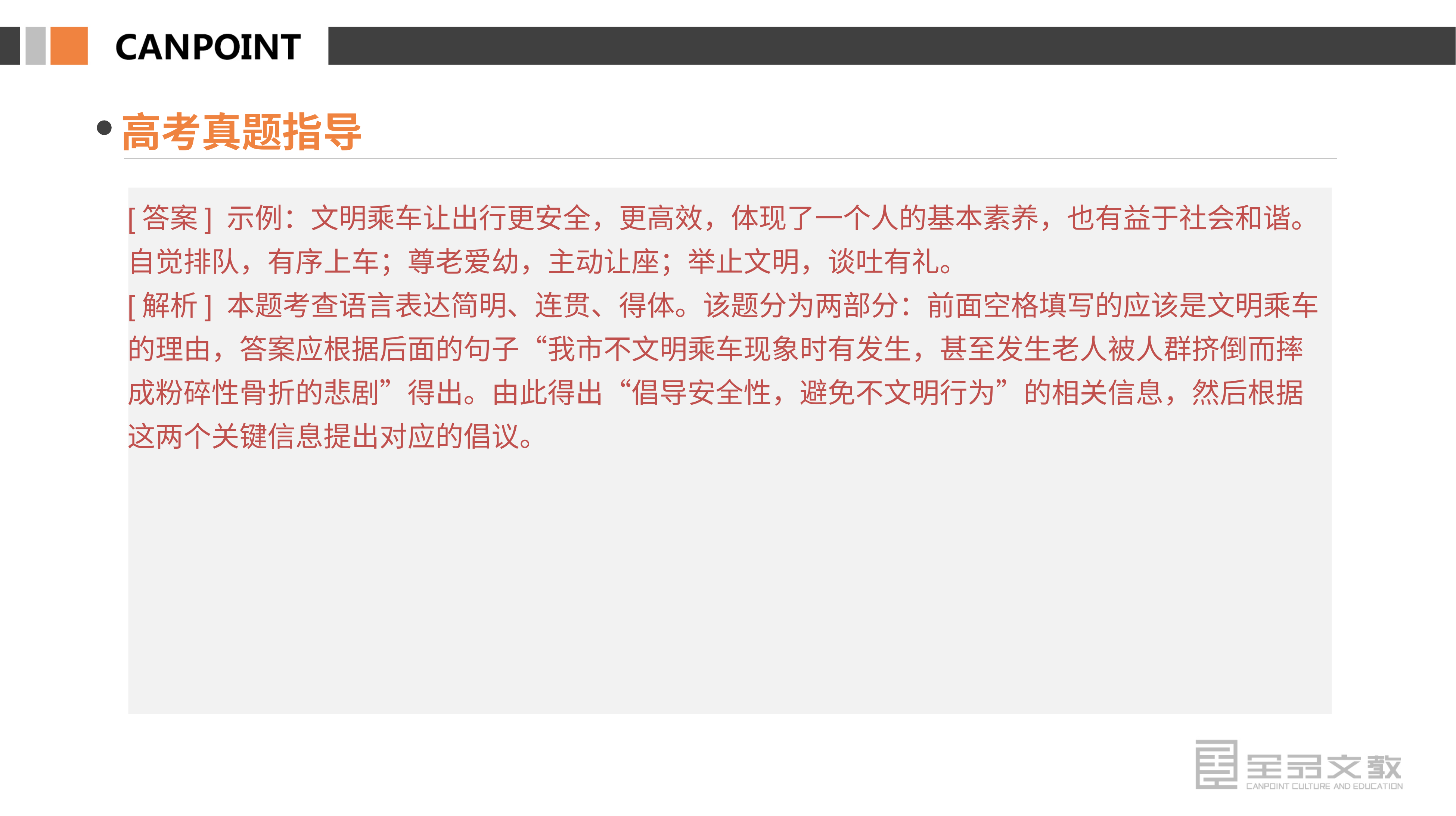

高考真题指导

[答案] 示例：文明乘车让出行更安全，更高效，体现了一个人的基本素养，也有益于社会和谐。
自觉排队，有序上车；尊老爱幼，主动让座；举止文明，谈吐有礼。
[解析] 本题考查语言表达简明、连贯、得体。该题分为两部分：前面空格填写的应该是文明乘车的理由，答案应根据后面的句子“我市不文明乘车现象时有发生，甚至发生老人被人群挤倒而摔成粉碎性骨折的悲剧”得出。由此得出“倡导安全性，避免不文明行为”的相关信息，然后根据这两个关键信息提出对应的倡议。